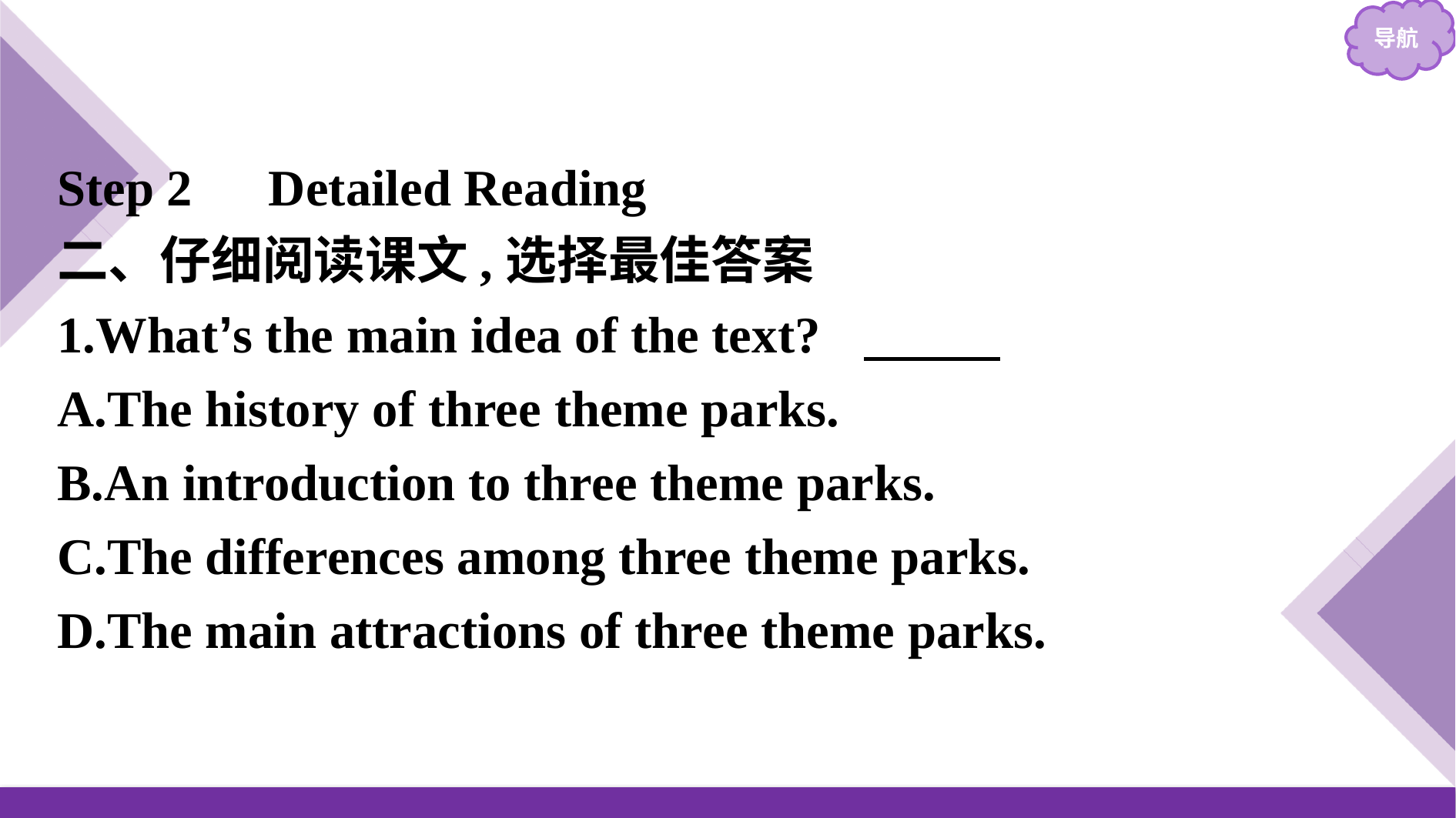

Step 2　Detailed Reading
二、仔细阅读课文,选择最佳答案
1.What’s the main idea of the text?　B
A.The history of three theme parks.
B.An introduction to three theme parks.
C.The differences among three theme parks.
D.The main attractions of three theme parks.